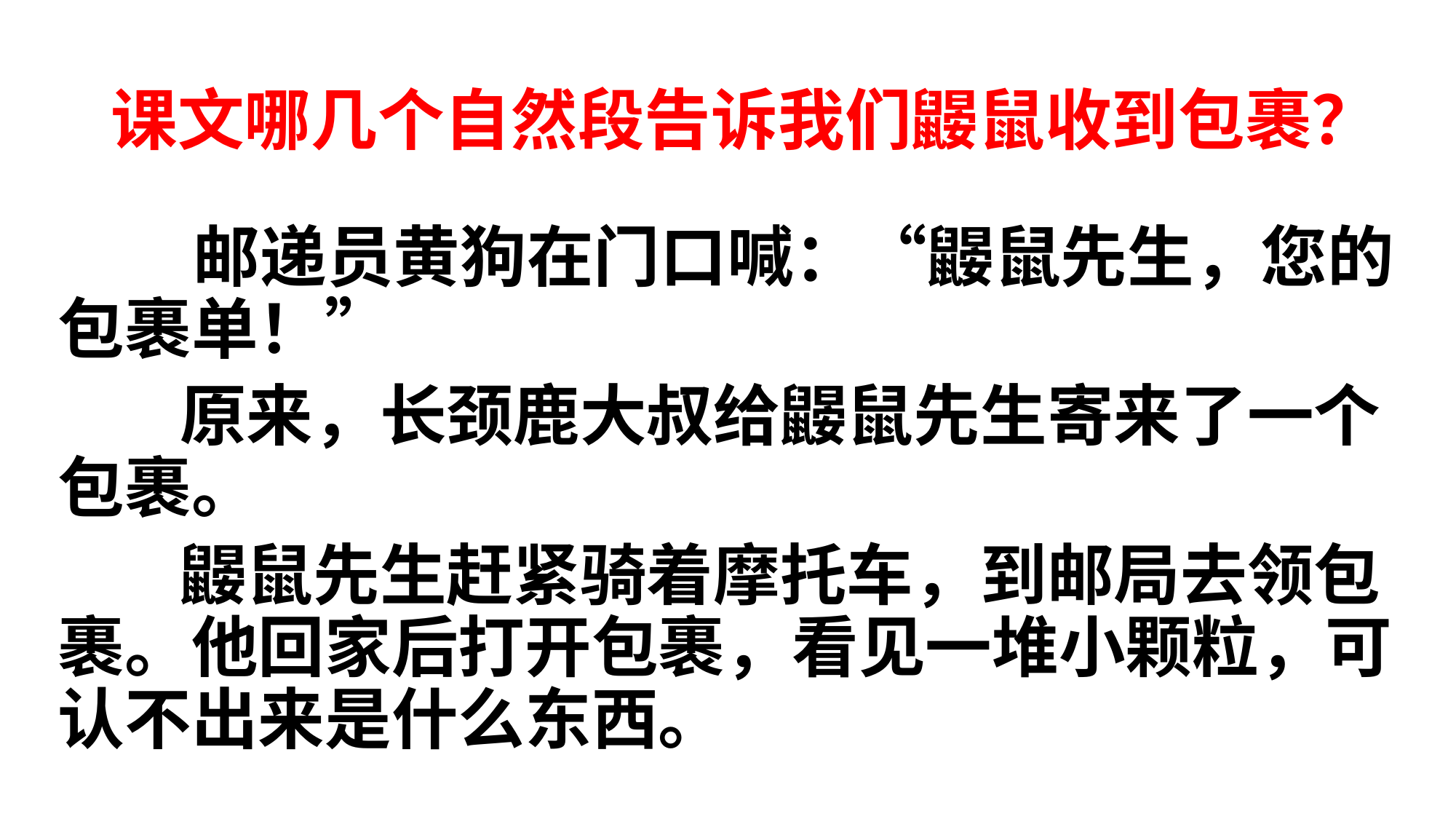

# 课文哪几个自然段告诉我们鼹鼠收到包裹？
        邮递员黄狗在门口喊：“鼹鼠先生，您的包裹单！”
       原来，长颈鹿大叔给鼹鼠先生寄来了一个包裹。
       鼹鼠先生赶紧骑着摩托车，到邮局去领包裹。他回家后打开包裹，看见一堆小颗粒，可认不出来是什么东西。